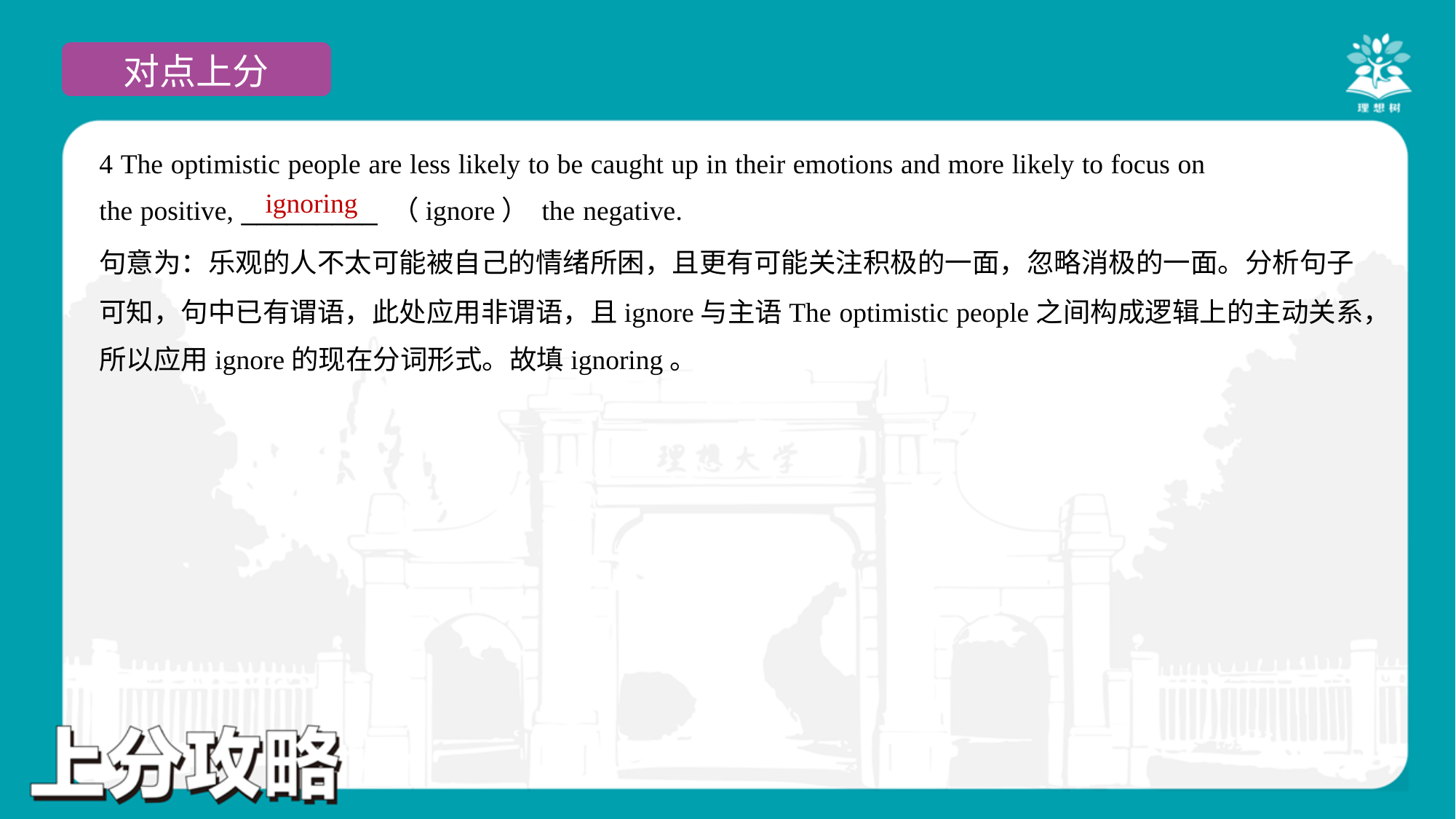

4 The optimistic people are less likely to be caught up in their emotions and more likely to focus on
the positive, _________ （ignore） the negative.
ignoring
句意为：乐观的人不太可能被自己的情绪所困，且更有可能关注积极的一面，忽略消极的一面。分析句子
可知，句中已有谓语，此处应用非谓语，且ignore与主语The optimistic people之间构成逻辑上的主动关系，
所以应用ignore的现在分词形式。故填ignoring。